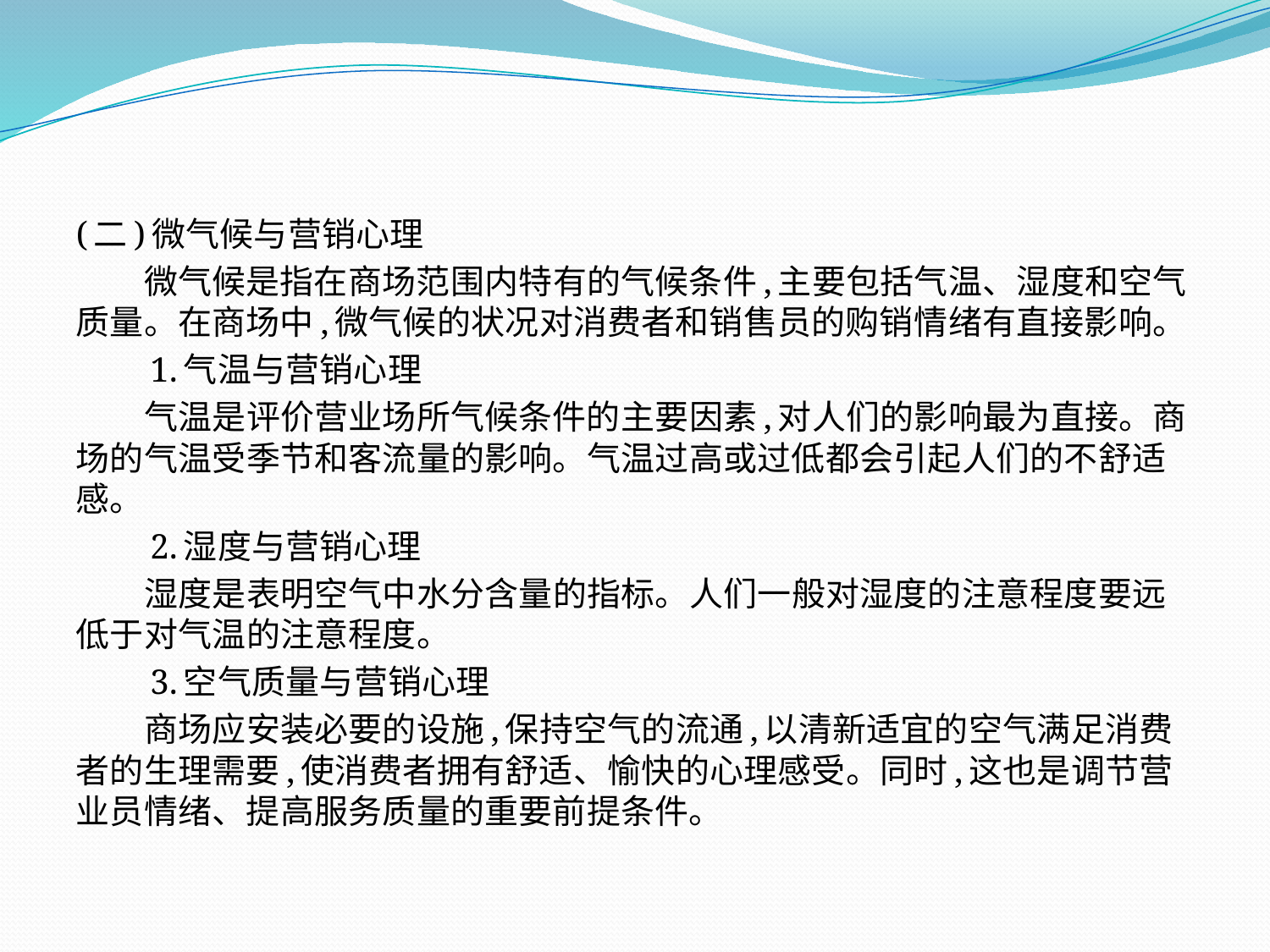

(二)微气候与营销心理
　　微气候是指在商场范围内特有的气候条件,主要包括气温、湿度和空气质量。在商场中,微气候的状况对消费者和销售员的购销情绪有直接影响。
　　1.气温与营销心理
　　气温是评价营业场所气候条件的主要因素,对人们的影响最为直接。商场的气温受季节和客流量的影响。气温过高或过低都会引起人们的不舒适感。
　　2.湿度与营销心理
　　湿度是表明空气中水分含量的指标。人们一般对湿度的注意程度要远低于对气温的注意程度。
　　3.空气质量与营销心理
　　商场应安装必要的设施,保持空气的流通,以清新适宜的空气满足消费者的生理需要,使消费者拥有舒适、愉快的心理感受。同时,这也是调节营业员情绪、提高服务质量的重要前提条件。